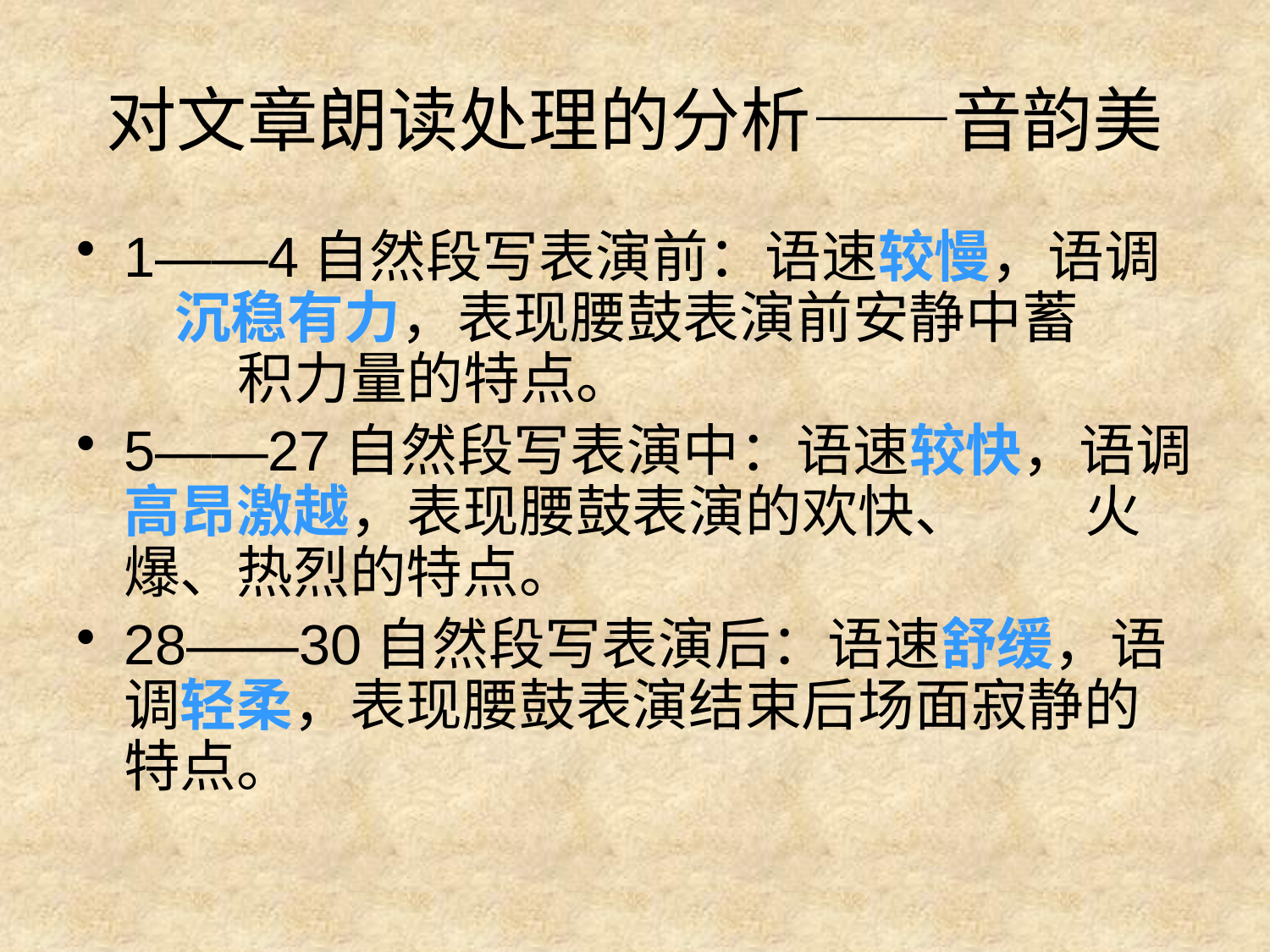

# 对文章朗读处理的分析——音韵美
1——4自然段写表演前：语速较慢，语调       沉稳有力，表现腰鼓表演前安静中蓄                   积力量的特点。
5——27自然段写表演中：语速较快，语调高昂激越，表现腰鼓表演的欢快、         火爆、热烈的特点。
28——30自然段写表演后：语速舒缓，语调轻柔，表现腰鼓表演结束后场面寂静的特点。